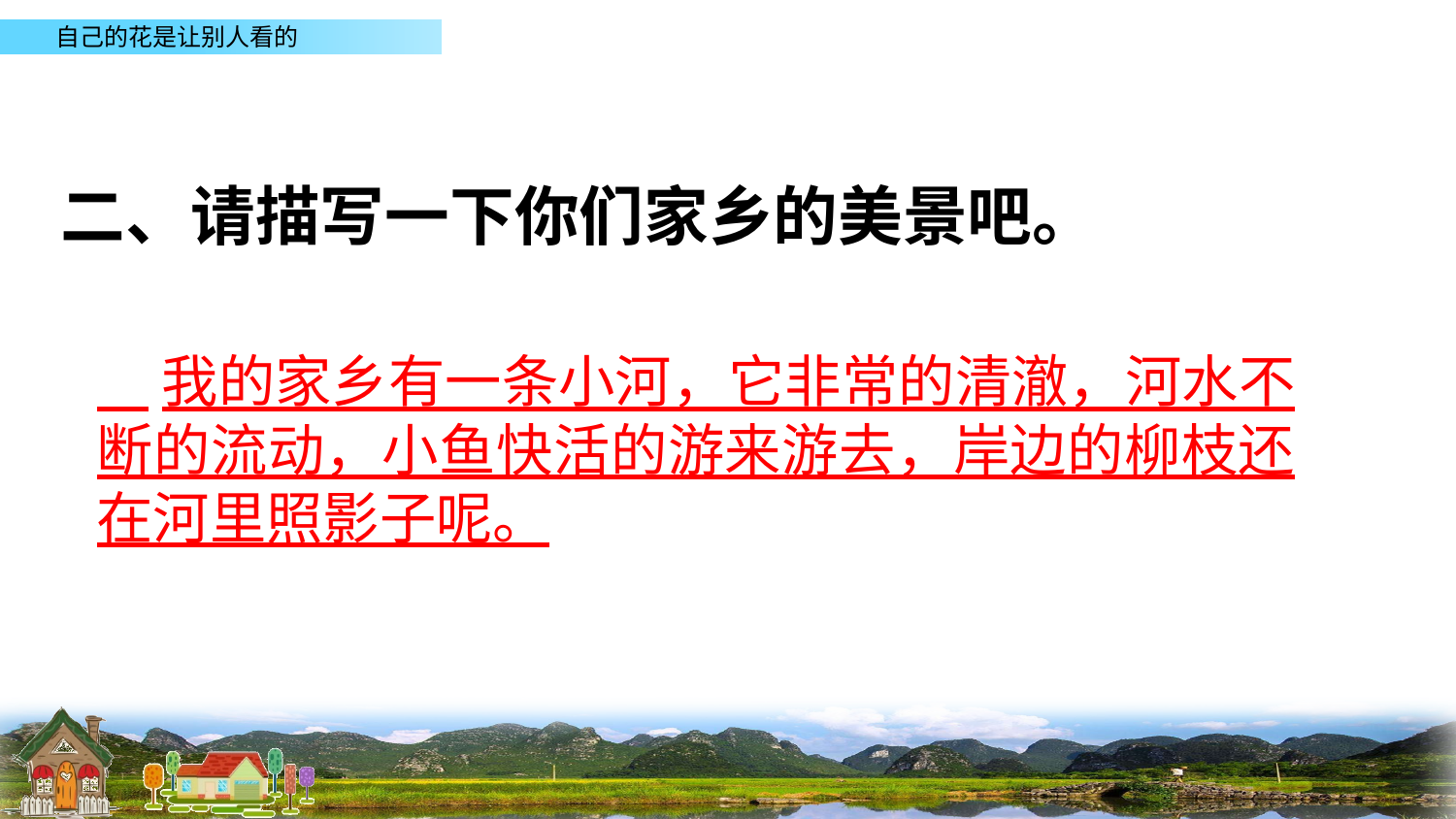

二、请描写一下你们家乡的美景吧。
    我的家乡有一条小河，它非常的清澈，河水不断的流动，小鱼快活的游来游去，岸边的柳枝还在河里照影子呢。